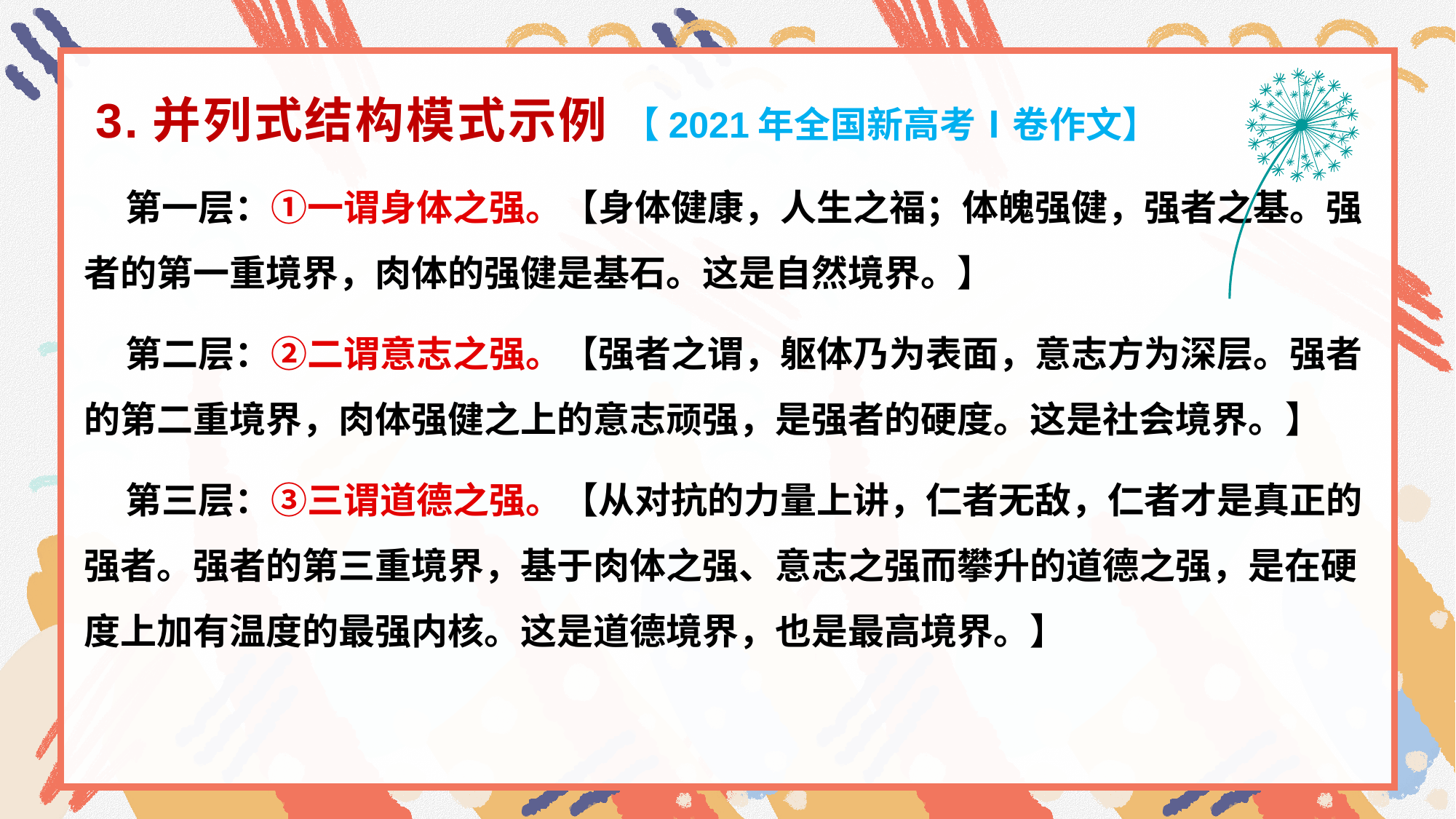

3.并列式结构模式示例 【2021年全国新高考Ⅰ卷作文】
    第一层：①一谓身体之强。【身体健康，人生之福；体魄强健，强者之基。强者的第一重境界，肉体的强健是基石。这是自然境界。】
    第二层：②二谓意志之强。【强者之谓，躯体乃为表面，意志方为深层。强者的第二重境界，肉体强健之上的意志顽强，是强者的硬度。这是社会境界。】
    第三层：③三谓道德之强。【从对抗的力量上讲，仁者无敌，仁者才是真正的强者。强者的第三重境界，基于肉体之强、意志之强而攀升的道德之强，是在硬度上加有温度的最强内核。这是道德境界，也是最高境界。】